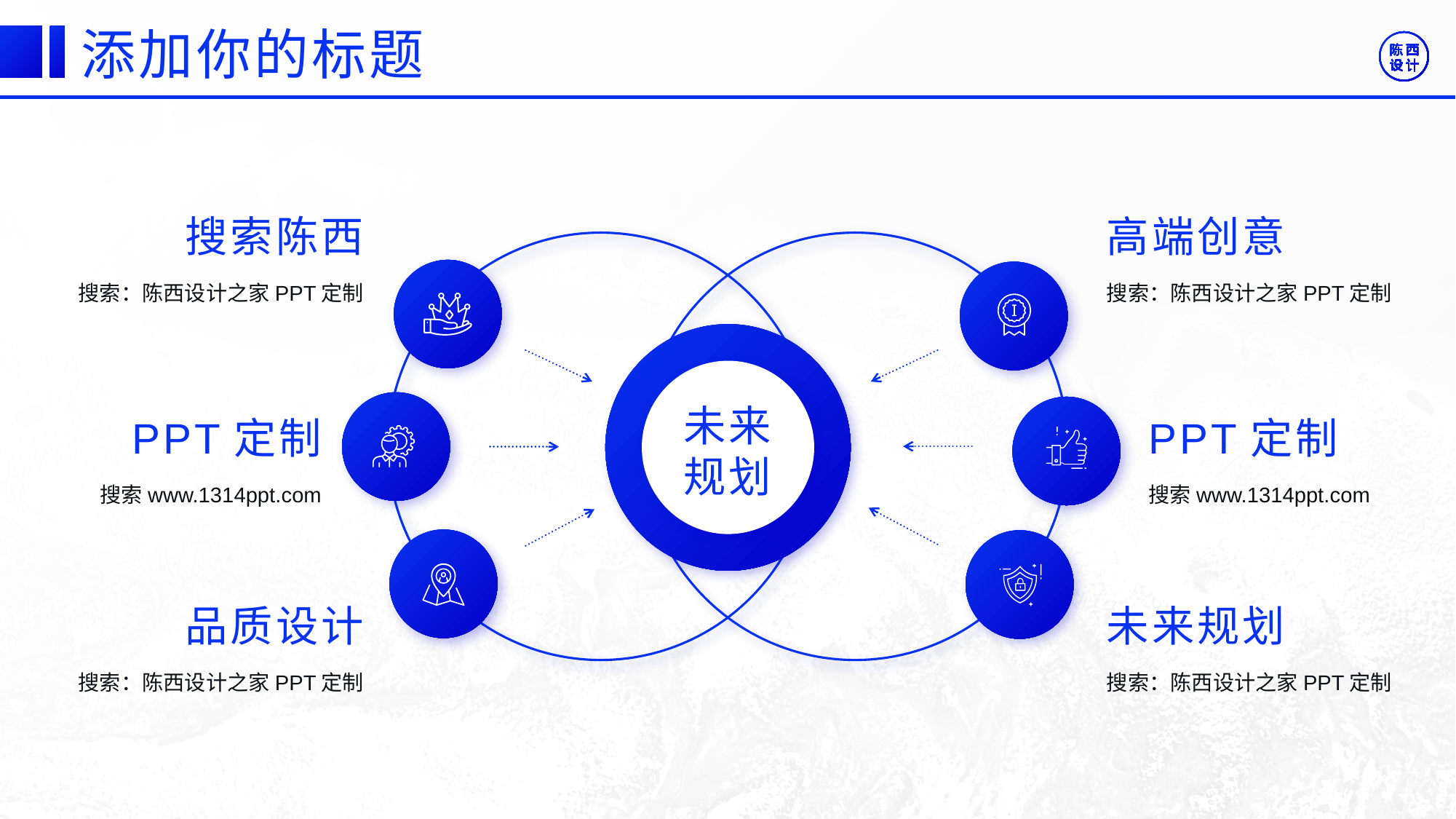

©版权所有：陈西设计之家(微信号：2090298045）
©版权所属公司：合肥陈西文化传媒科技有限公司
©版权所有：陈西设计之家(微信号：2090298045）
©版权所属公司：合肥陈西文化传媒科技有限公司
添加你的标题

搜索陈西
高端创意

搜索：陈西设计之家PPT定制
搜索：陈西设计之家PPT定制

未来
规划

PPT定制
PPT定制

搜索www.1314ppt.com
搜索www.1314ppt.com

品质设计
未来规划
搜索：陈西设计之家PPT定制
搜索：陈西设计之家PPT定制
©版权所有：陈西设计之家(微信号：2090298045）
©版权所属公司：合肥陈西文化传媒科技有限公司